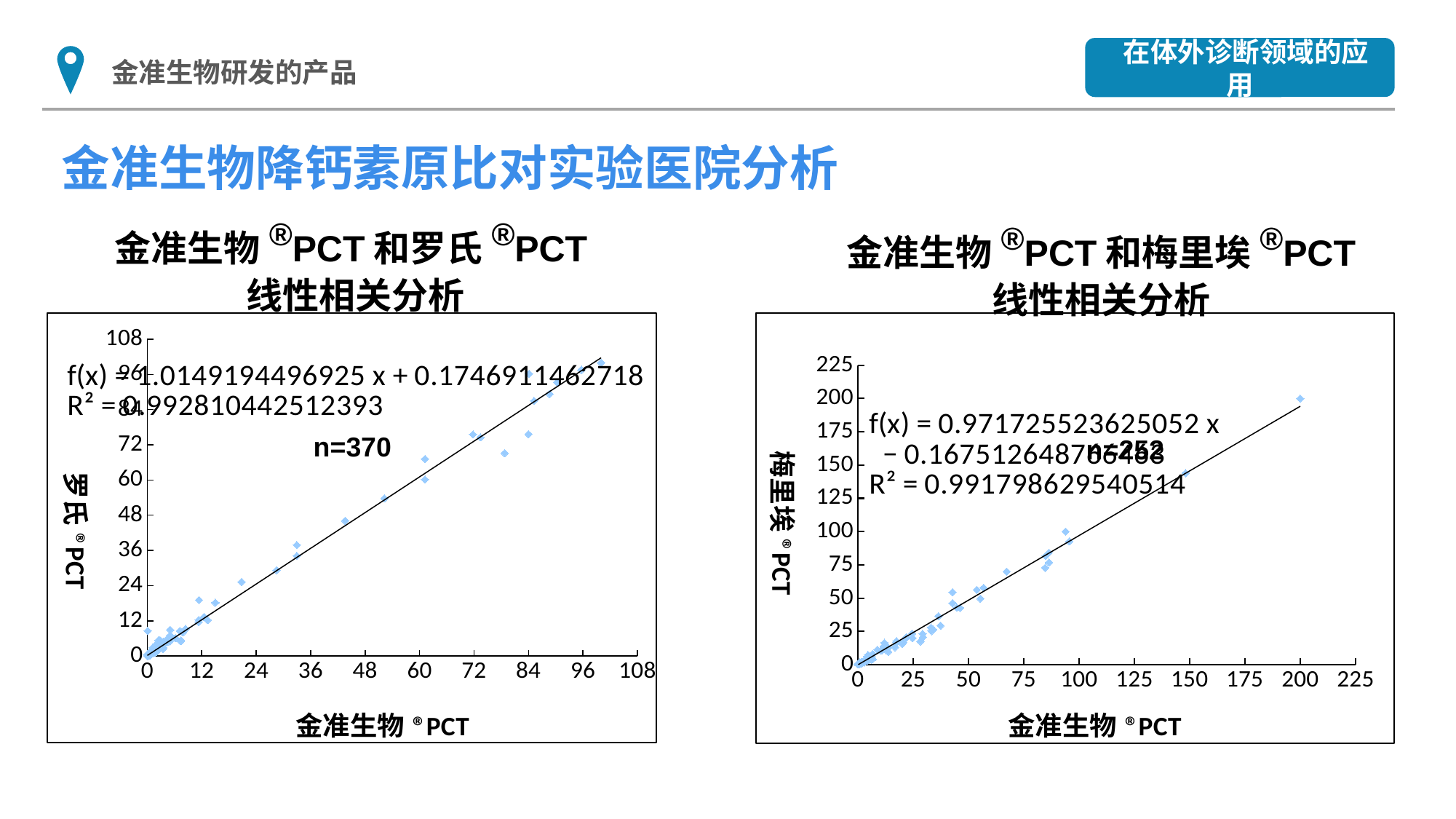

在体外诊断领域的应用

金准生物研发的产品
金准生物降钙素原比对实验医院分析
金准生物®PCT和罗氏®PCT线性相关分析
金准生物®PCT和梅里埃®PCT线性相关分析

### Chart

| Category |  |
|---|---|

### Chart

| Category |  |
|---|---|
n=370
n=252